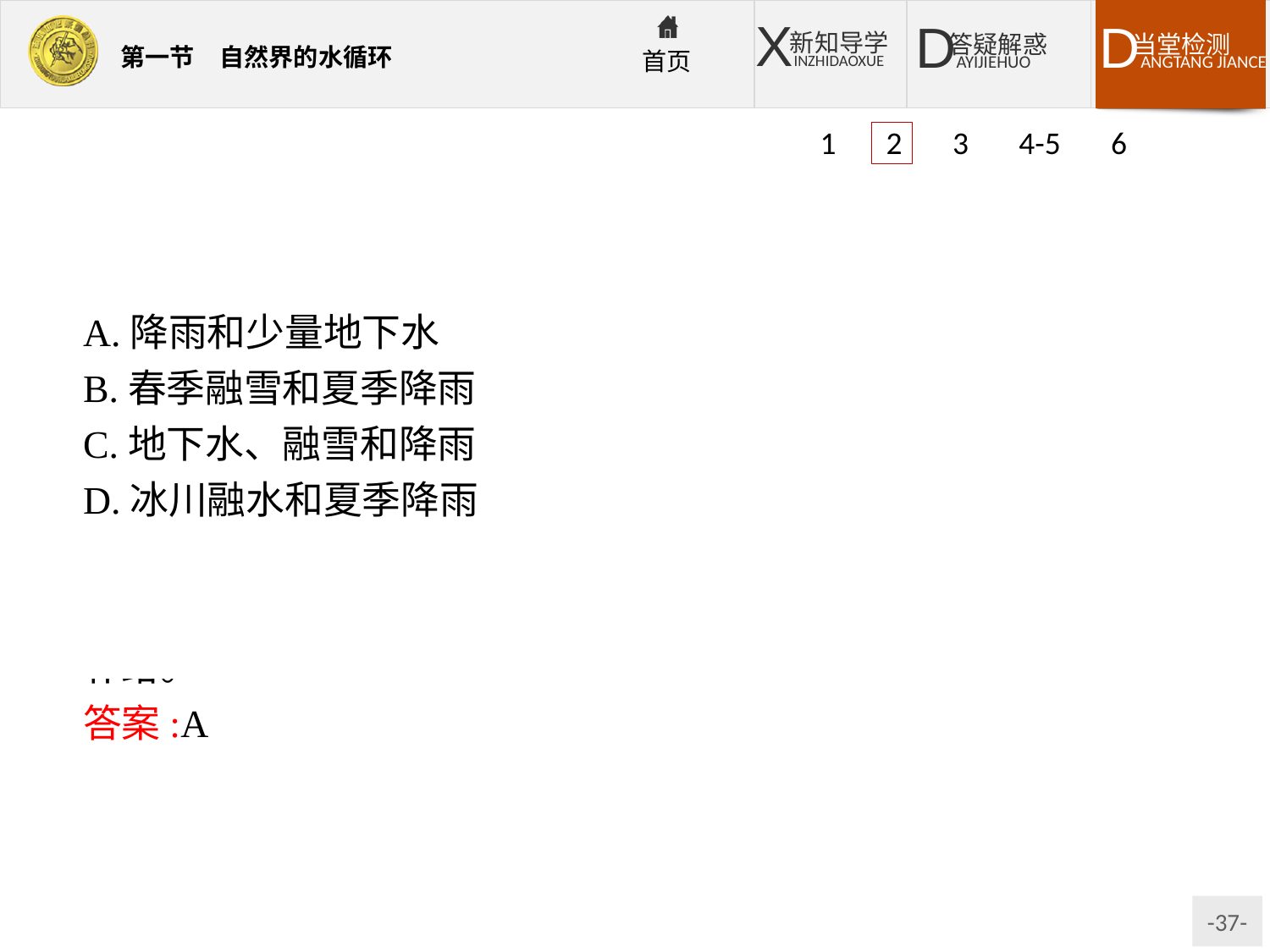

1       2       3       4-5       6

A.降雨和少量地下水
B.春季融雪和夏季降雨
C.地下水、融雪和降雨
D.冰川融水和夏季降雨
解析:由图可知,降水量与径流量变化一致,所以河水主要由降雨补给;另外,无降水时也存在一定的径流量,所以河水还有地下水补给。
答案:A